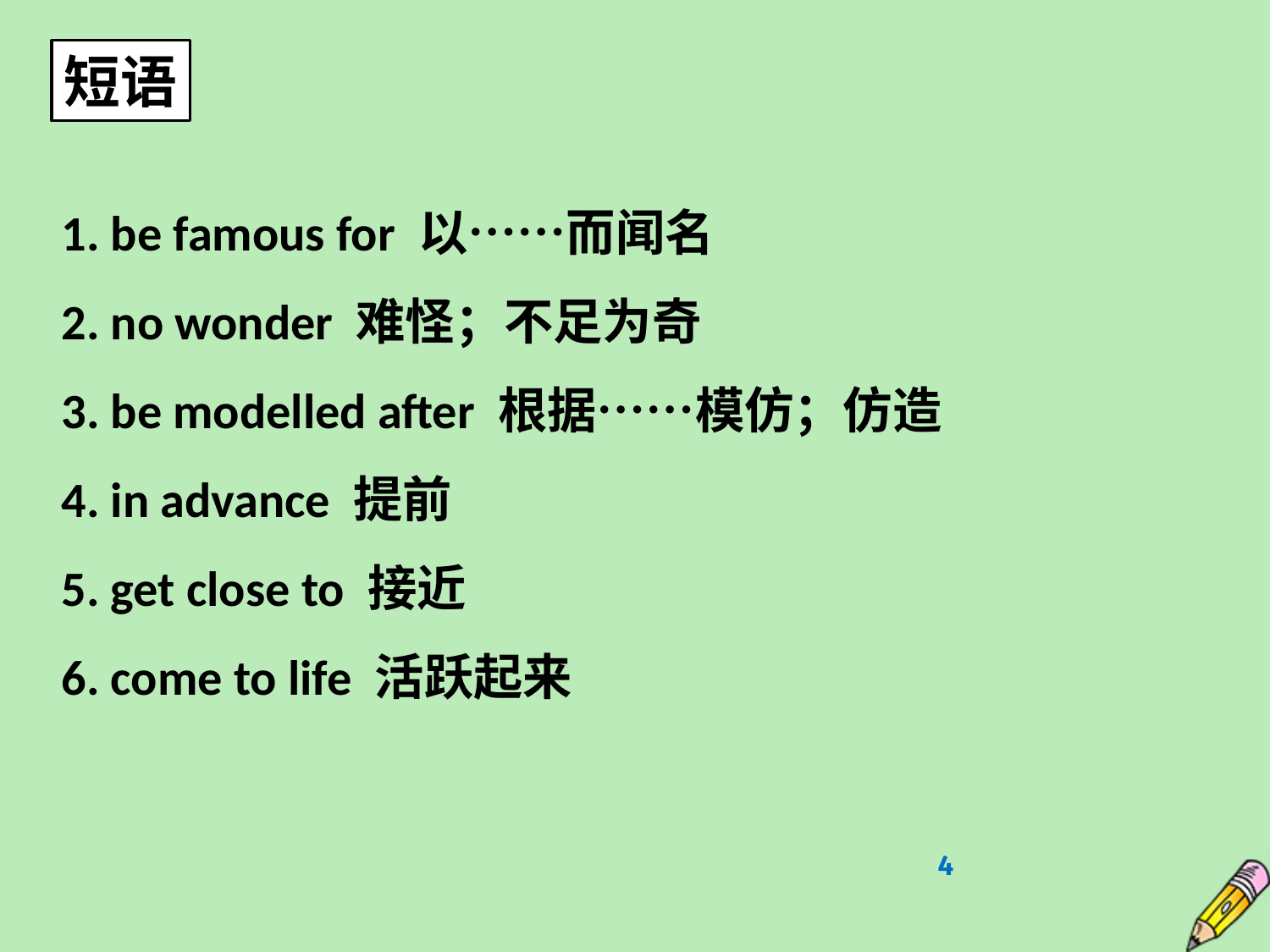

短语
1. be famous for 以……而闻名
2. no wonder 难怪；不足为奇
3. be modelled after 根据……模仿；仿造
4. in advance 提前
5. get close to 接近
6. come to life 活跃起来
4